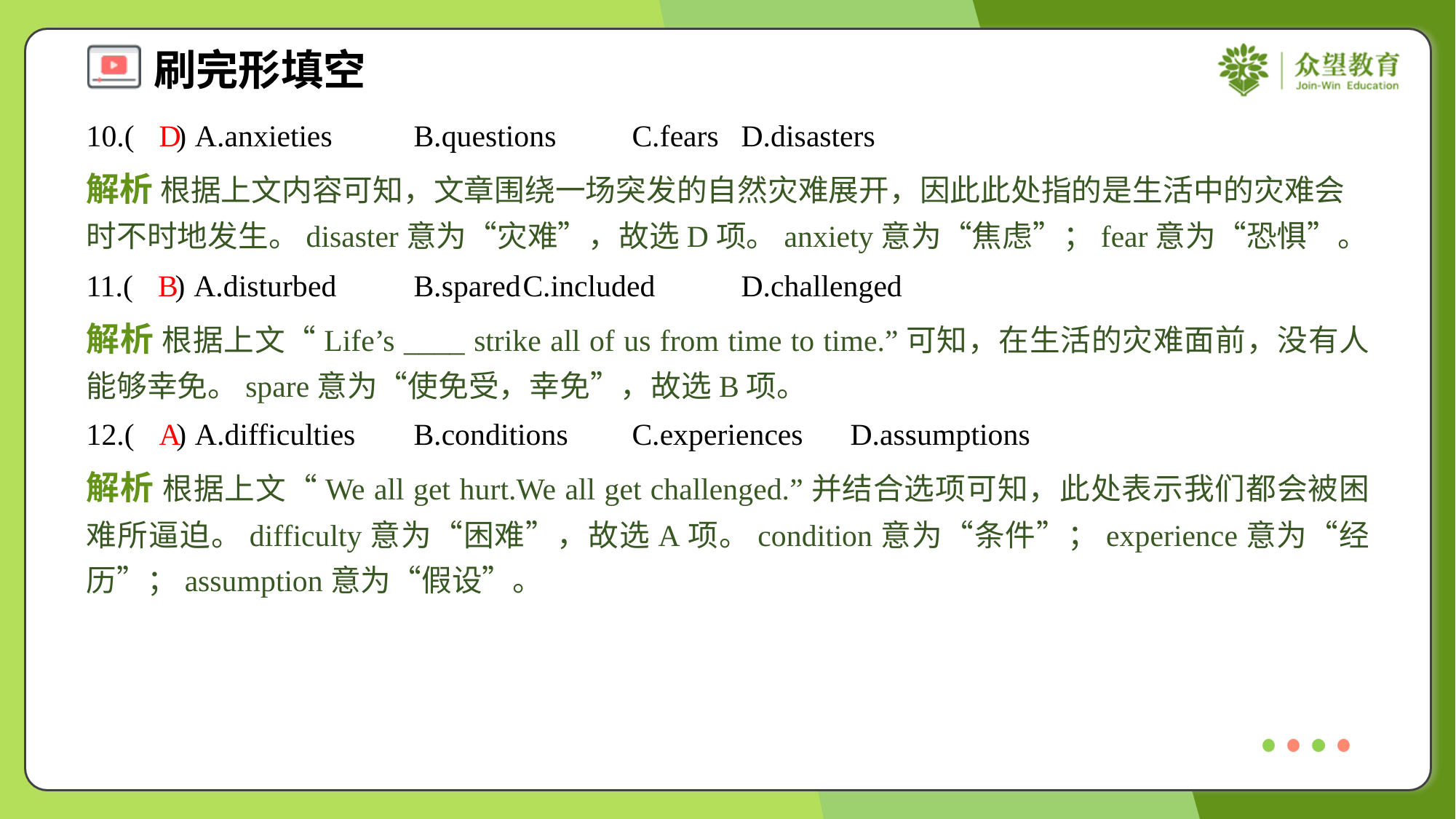

10.(     ) A.anxieties	B.questions	C.fears	D.disasters
D
解析 根据上文内容可知，文章围绕一场突发的自然灾难展开，因此此处指的是生活中的灾难会时不时地发生。disaster意为“灾难”，故选D项。anxiety意为“焦虑”；fear意为“恐惧”。
11.(     ) A.disturbed	B.spared	C.included	D.challenged
B
解析 根据上文“Life’s ____ strike all of us from time to time.”可知，在生活的灾难面前，没有人能够幸免。spare意为“使免受，幸免”，故选B项。
12.(     ) A.difficulties	B.conditions	C.experiences	D.assumptions
A
解析 根据上文“We all get hurt.We all get challenged.”并结合选项可知，此处表示我们都会被困难所逼迫。difficulty意为“困难”，故选A项。condition意为“条件”；experience意为“经历”；assumption意为“假设”。